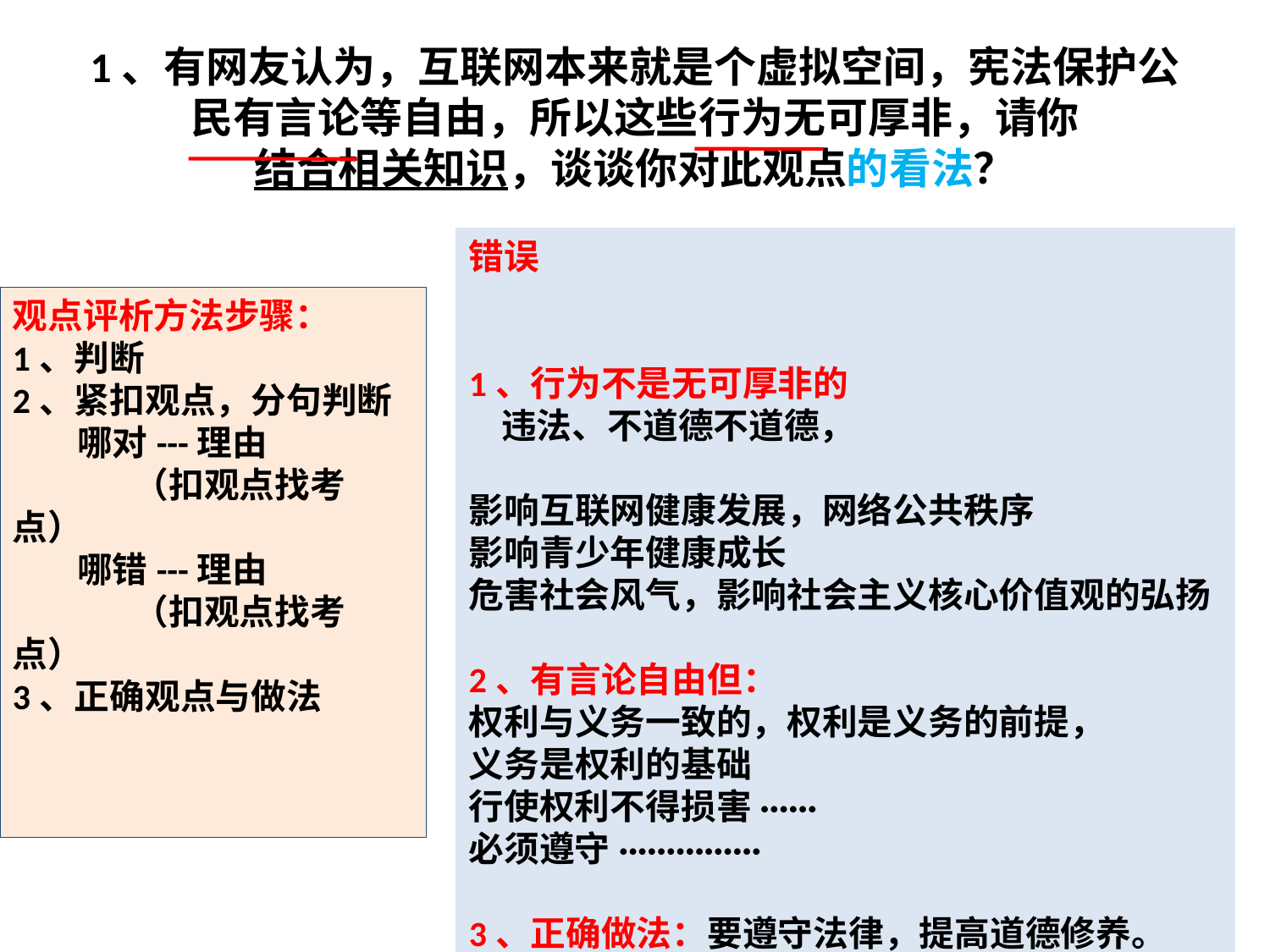

# 1、有网友认为，互联网本来就是个虚拟空间，宪法保护公民有言论等自由，所以这些行为无可厚非，请你结合相关知识，谈谈你对此观点的看法？
错误

1、行为不是无可厚非的
   违法、不道德不道德，

影响互联网健康发展，网络公共秩序
影响青少年健康成长
危害社会风气，影响社会主义核心价值观的弘扬

2、有言论自由但：
权利与义务一致的，权利是义务的前提，
义务是权利的基础
行使权利不得损害······
必须遵守···············

3、正确做法：要遵守法律，提高道德修养。

观点评析方法步骤：
1、判断
2、紧扣观点，分句判断
       哪对---理由
              （扣观点找考点）
       哪错---理由
              （扣观点找考点）
3、正确观点与做法